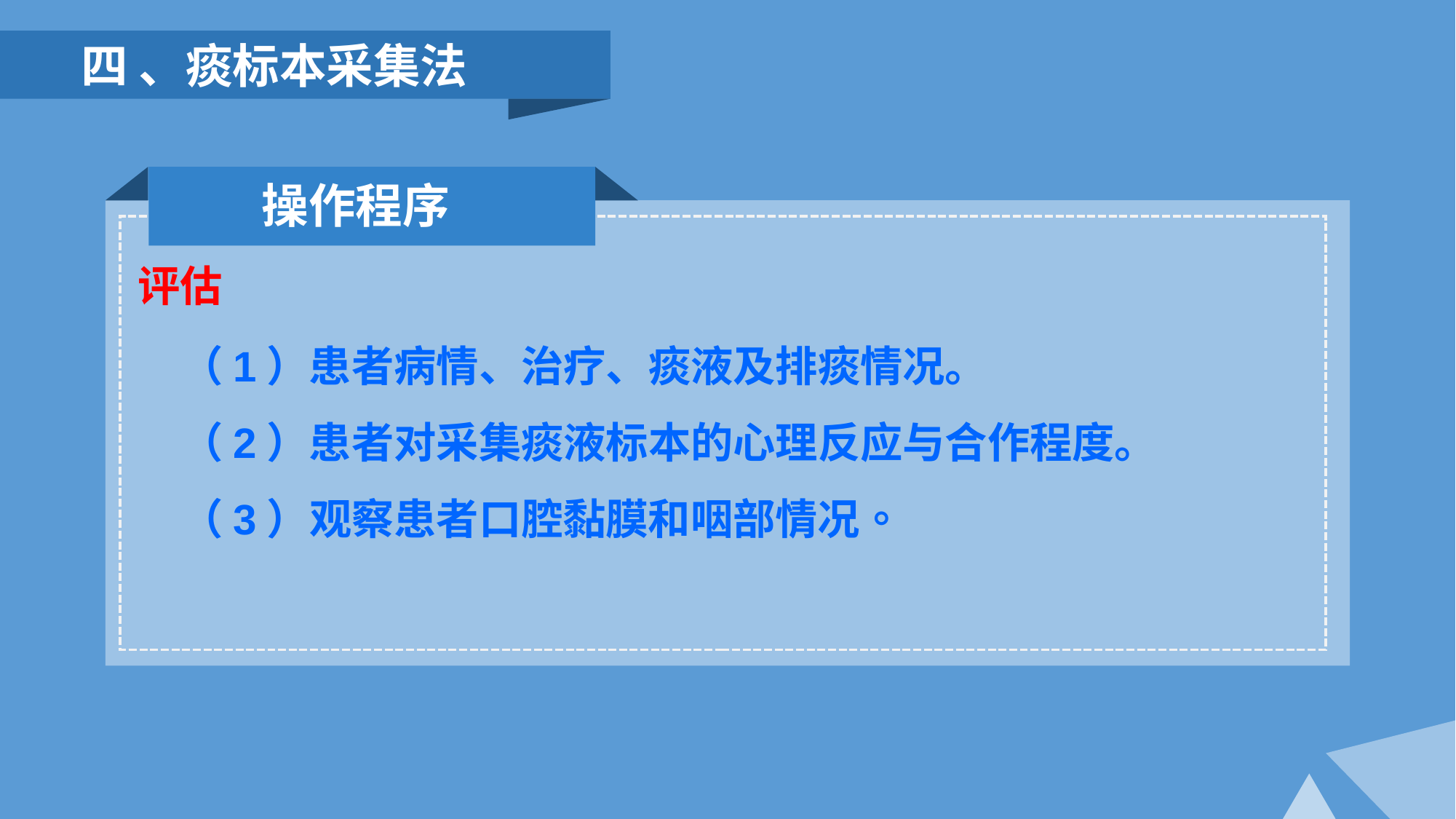

四 、痰标本采集法

操作程序

评估
（1）患者病情、治疗、痰液及排痰情况。
（2）患者对采集痰液标本的心理反应与合作程度。
（3）观察患者口腔黏膜和咽部情况。